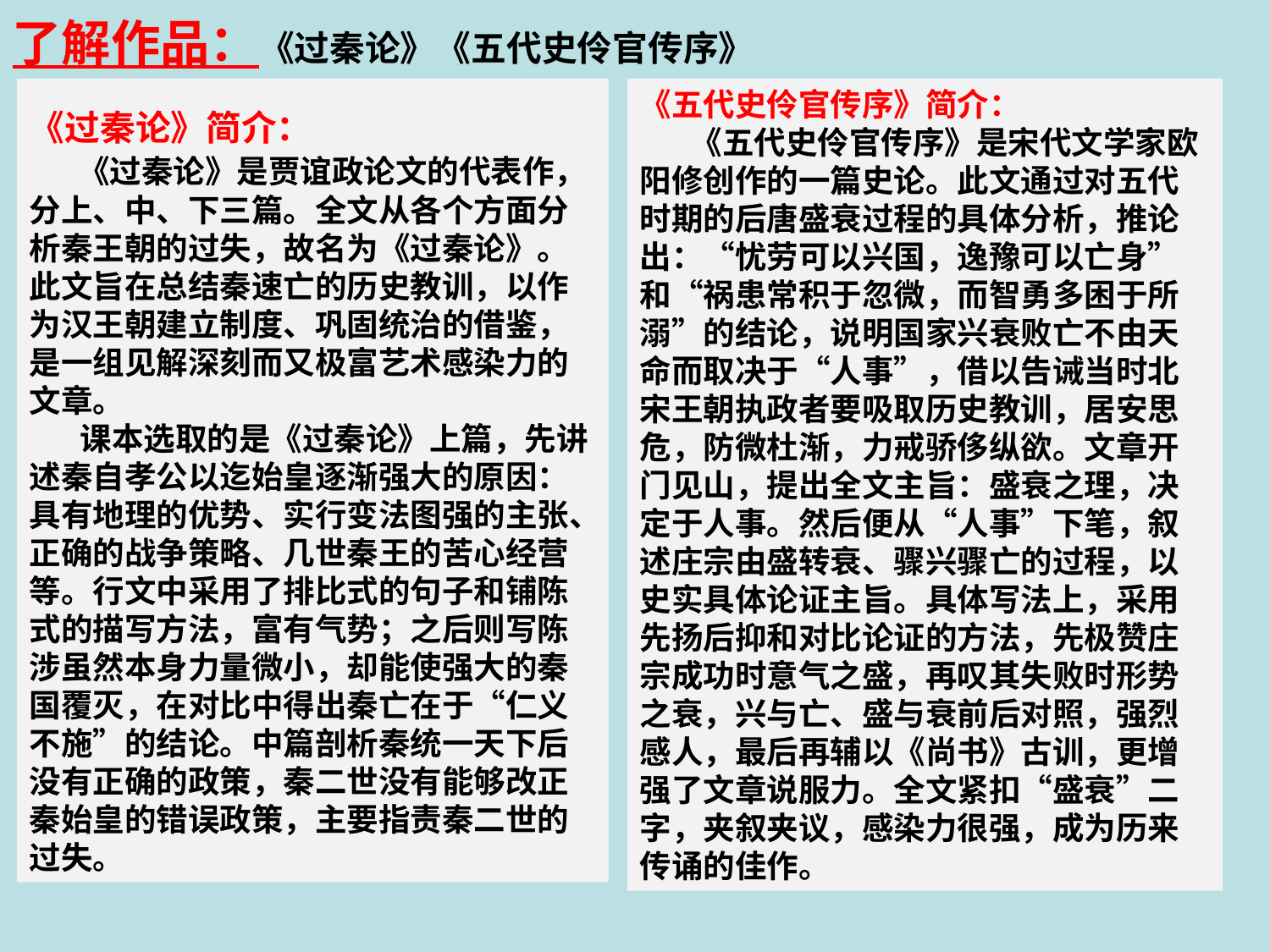

了解作品：《过秦论》《五代史伶官传序》
《过秦论》简介：
     《过秦论》是贾谊政论文的代表作，分上、中、下三篇。全文从各个方面分析秦王朝的过失，故名为《过秦论》。此文旨在总结秦速亡的历史教训，以作为汉王朝建立制度、巩固统治的借鉴，是一组见解深刻而又极富艺术感染力的文章。
      课本选取的是《过秦论》上篇，先讲述秦自孝公以迄始皇逐渐强大的原因：具有地理的优势、实行变法图强的主张、正确的战争策略、几世秦王的苦心经营等。行文中采用了排比式的句子和铺陈式的描写方法，富有气势；之后则写陈涉虽然本身力量微小，却能使强大的秦国覆灭，在对比中得出秦亡在于“仁义不施”的结论。中篇剖析秦统一天下后没有正确的政策，秦二世没有能够改正秦始皇的错误政策，主要指责秦二世的过失。
《五代史伶官传序》简介：
      《五代史伶官传序》是宋代文学家欧阳修创作的一篇史论。此文通过对五代时期的后唐盛衰过程的具体分析，推论出：“忧劳可以兴国，逸豫可以亡身”和“祸患常积于忽微，而智勇多困于所溺”的结论，说明国家兴衰败亡不由天命而取决于“人事”，借以告诫当时北宋王朝执政者要吸取历史教训，居安思危，防微杜渐，力戒骄侈纵欲。文章开门见山，提出全文主旨：盛衰之理，决定于人事。然后便从“人事”下笔，叙述庄宗由盛转衰、骤兴骤亡的过程，以史实具体论证主旨。具体写法上，采用先扬后抑和对比论证的方法，先极赞庄宗成功时意气之盛，再叹其失败时形势之衰，兴与亡、盛与衰前后对照，强烈感人，最后再辅以《尚书》古训，更增强了文章说服力。全文紧扣“盛衰”二字，夹叙夹议，感染力很强，成为历来传诵的佳作。